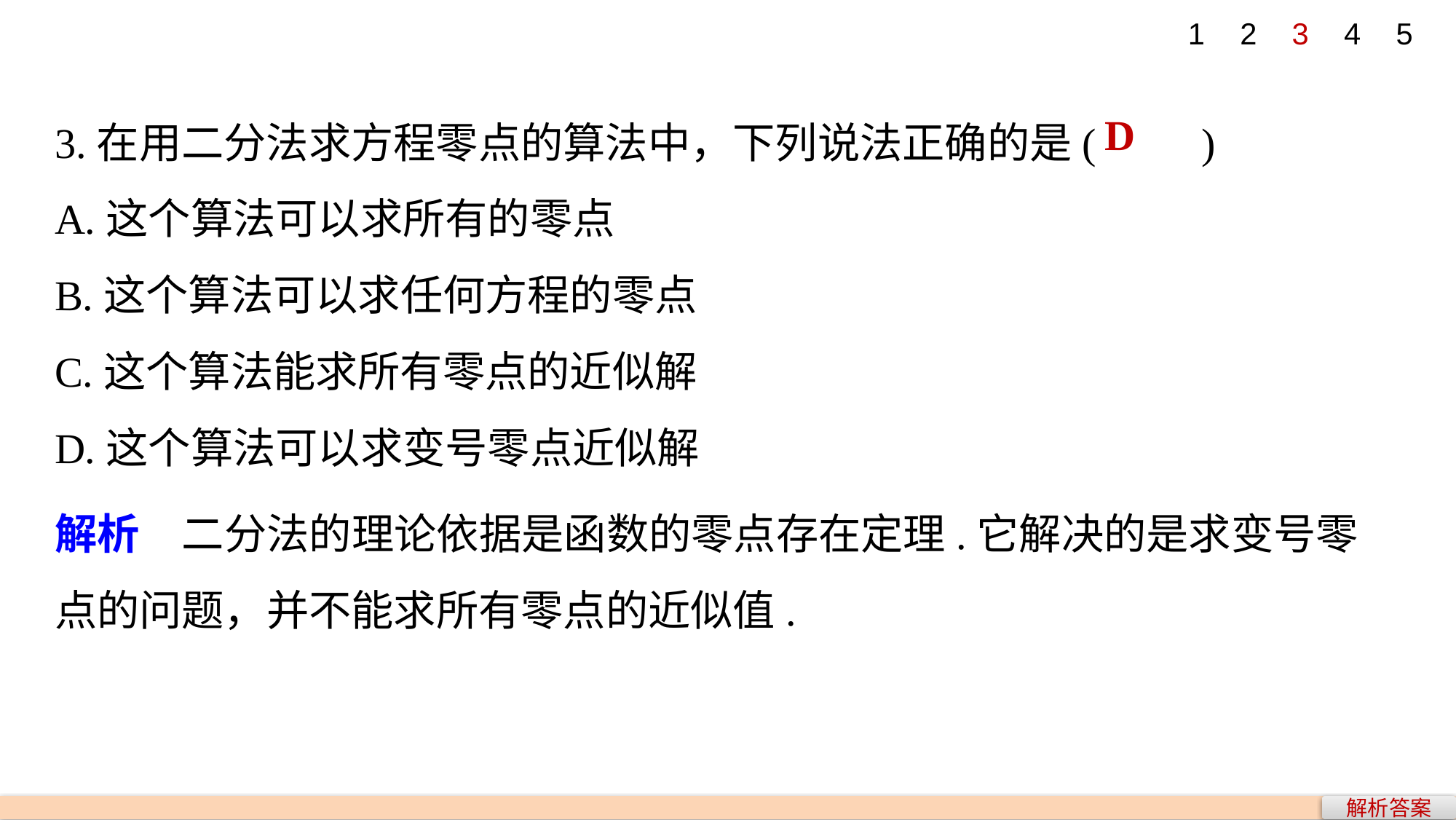

1
2
3
4
5
3.在用二分法求方程零点的算法中，下列说法正确的是(　　)
A.这个算法可以求所有的零点
B.这个算法可以求任何方程的零点
C.这个算法能求所有零点的近似解
D.这个算法可以求变号零点近似解
D
解析　二分法的理论依据是函数的零点存在定理.它解决的是求变号零点的问题，并不能求所有零点的近似值.
解析答案